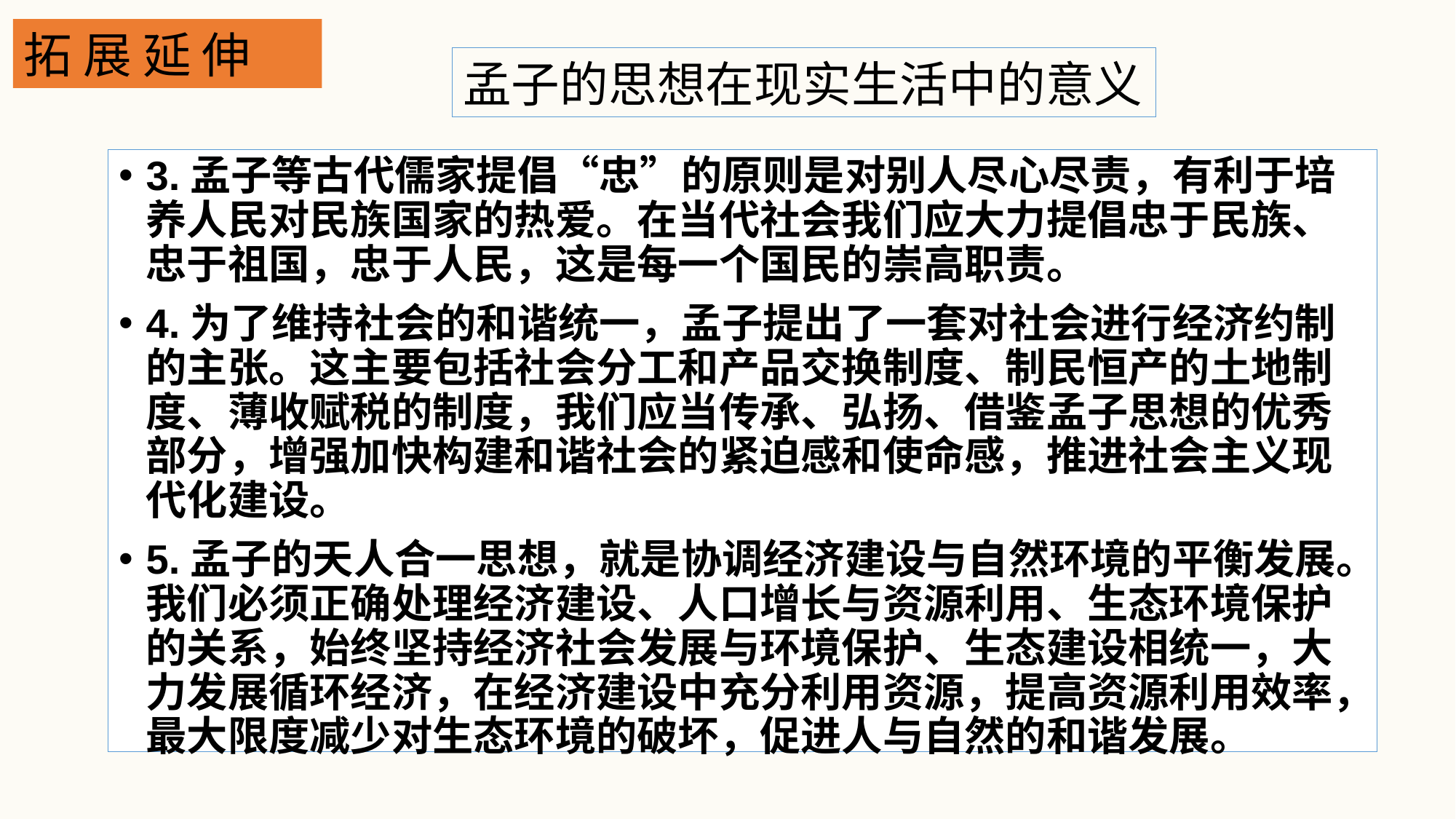

拓 展 延 伸
孟子的思想在现实生活中的意义
3.孟子等古代儒家提倡“忠”的原则是对别人尽心尽责，有利于培养人民对民族国家的热爱。在当代社会我们应大力提倡忠于民族、忠于祖国，忠于人民，这是每一个国民的崇高职责。
4.为了维持社会的和谐统一，孟子提出了一套对社会进行经济约制的主张。这主要包括社会分工和产品交换制度、制民恒产的土地制度、薄收赋税的制度，我们应当传承、弘扬、借鉴孟子思想的优秀部分，增强加快构建和谐社会的紧迫感和使命感，推进社会主义现代化建设。
5.孟子的天人合一思想，就是协调经济建设与自然环境的平衡发展。我们必须正确处理经济建设、人口增长与资源利用、生态环境保护的关系，始终坚持经济社会发展与环境保护、生态建设相统一，大力发展循环经济，在经济建设中充分利用资源，提高资源利用效率，最大限度减少对生态环境的破坏，促进人与自然的和谐发展。